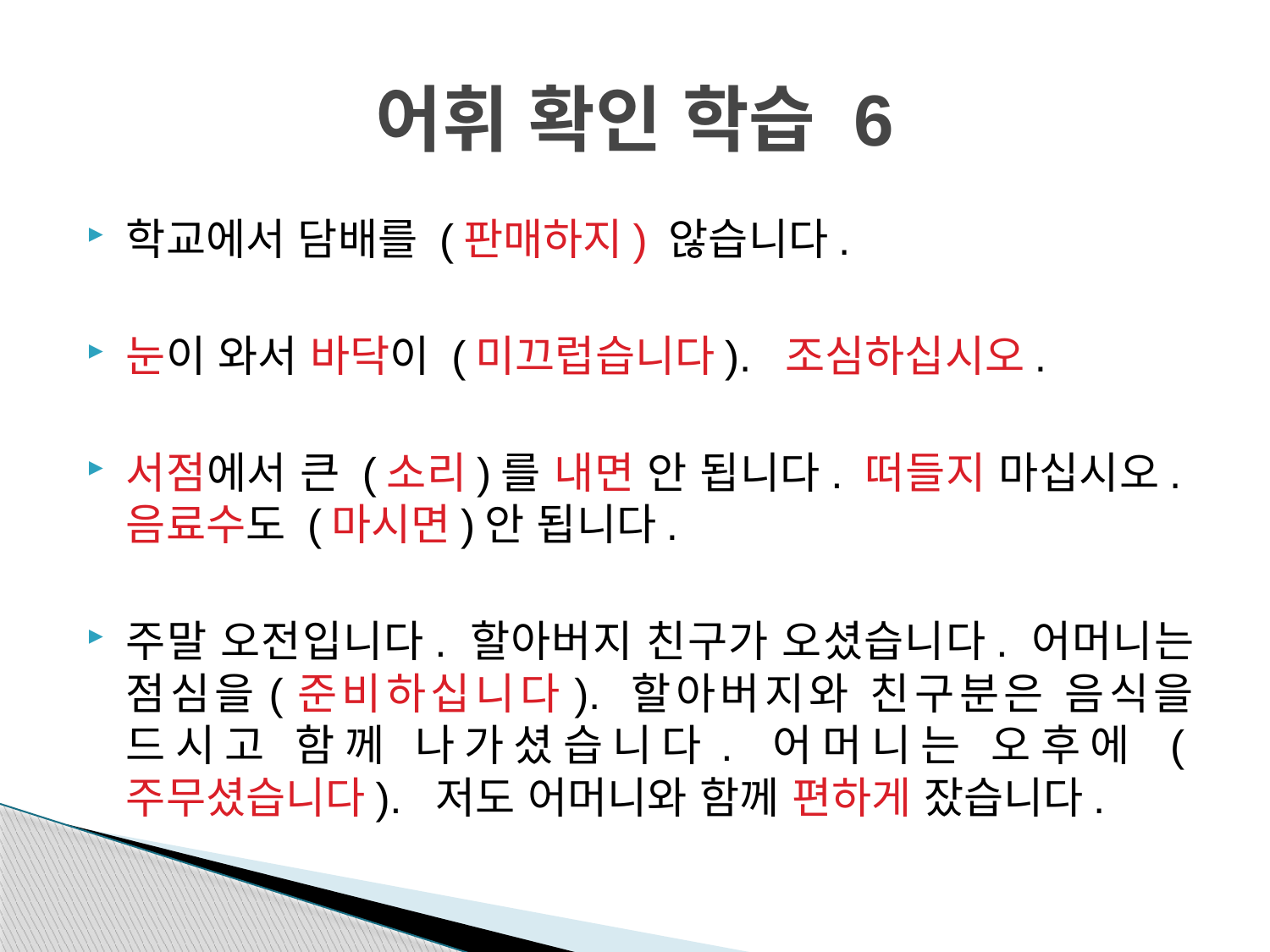

# 어휘 확인 학습 6
학교에서 담배를 (판매하지) 않습니다.

눈이 와서 바닥이 (미끄럽습니다).  조심하십시오.

서점에서 큰 (소리)를 내면 안 됩니다. 떠들지 마십시오.  음료수도 (마시면)안 됩니다.

주말 오전입니다. 할아버지 친구가 오셨습니다. 어머니는 점심을(준비하십니다). 할아버지와 친구분은 음식을 드시고 함께 나가셨습니다. 어머니는 오후에 (주무셨습니다).  저도 어머니와 함께 편하게 잤습니다.